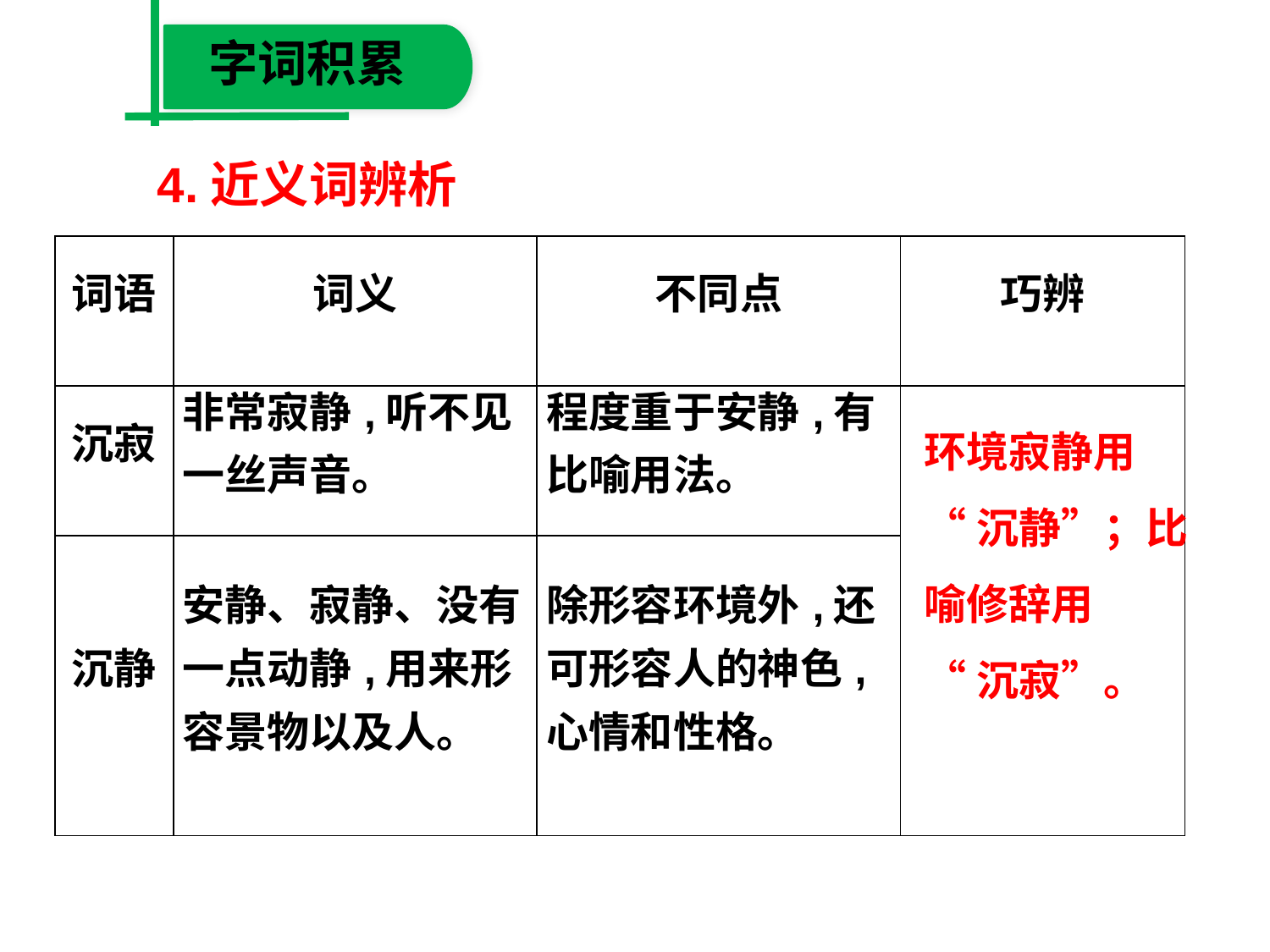

字词积累
4.近义词辨析

| 词语 | 词义 | 不同点 | 巧辨 |
| --- | --- | --- | --- |
| 沉寂 | 非常寂静,听不见 一丝声音。 | 程度重于安静,有 比喻用法。 |  |
| 沉静 | 安静、寂静、没有 一点动静,用来形 容景物以及人。 | 除形容环境外,还 可形容人的神色, 心情和性格。 |  |
环境寂静用
“沉静”；比
喻修辞用
“沉寂”。